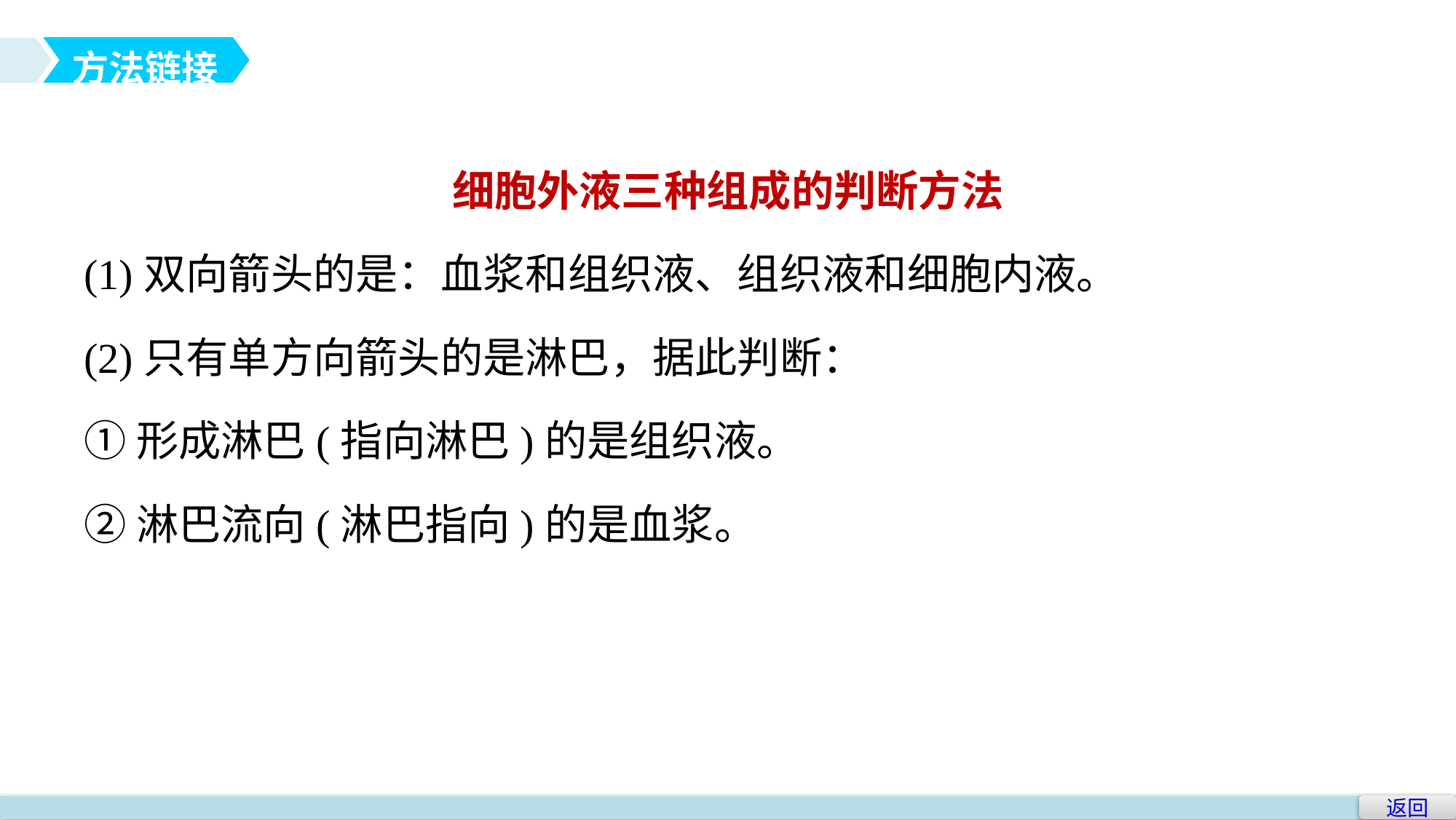

方法链接

细胞外液三种组成的判断方法
(1)双向箭头的是：血浆和组织液、组织液和细胞内液。
(2)只有单方向箭头的是淋巴，据此判断：
①形成淋巴(指向淋巴)的是组织液。
②淋巴流向(淋巴指向)的是血浆。
返回